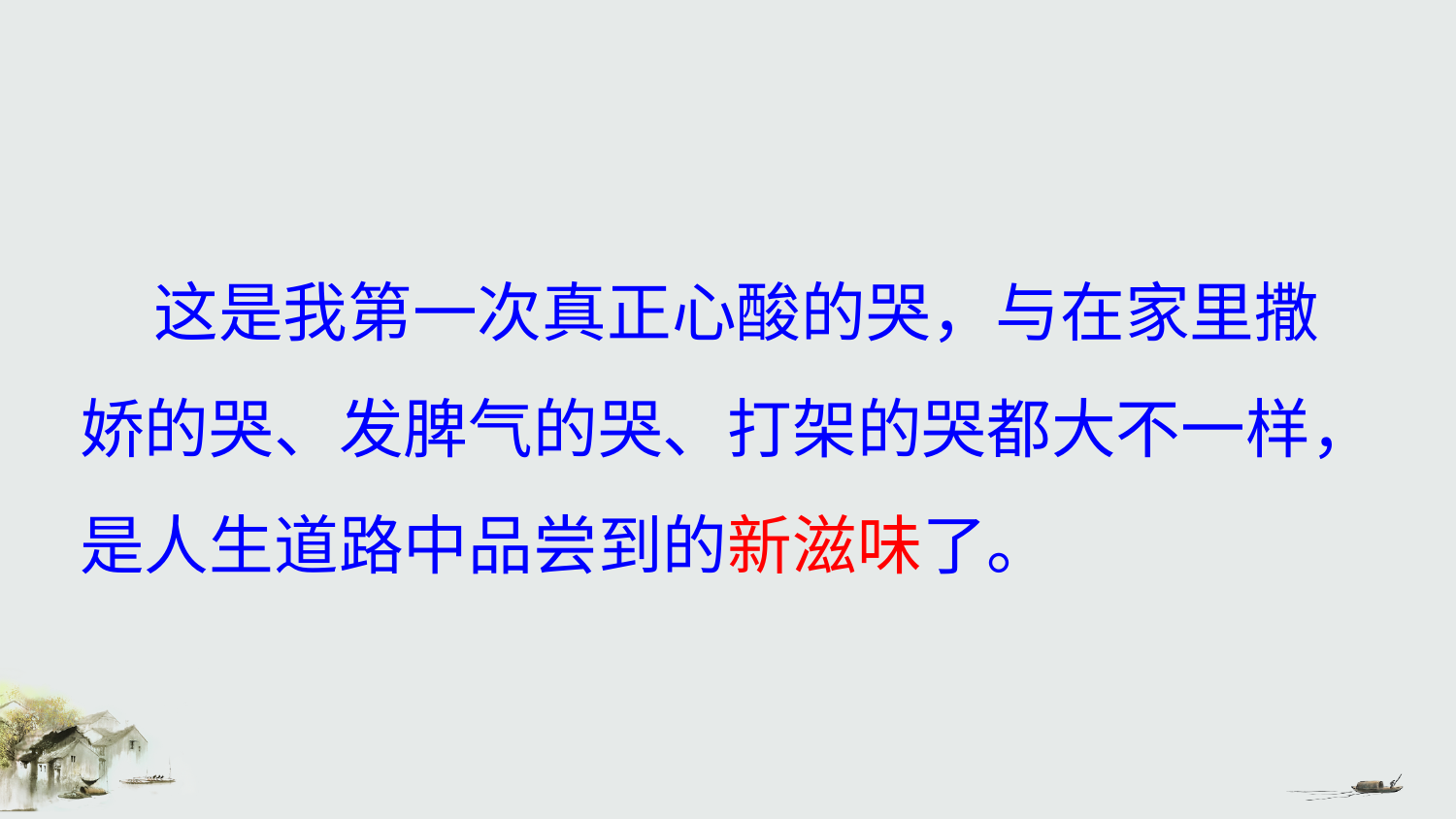

这是我第一次真正心酸的哭，与在家里撒
娇的哭、发脾气的哭、打架的哭都大不一样，
是人生道路中品尝到的新滋味了。